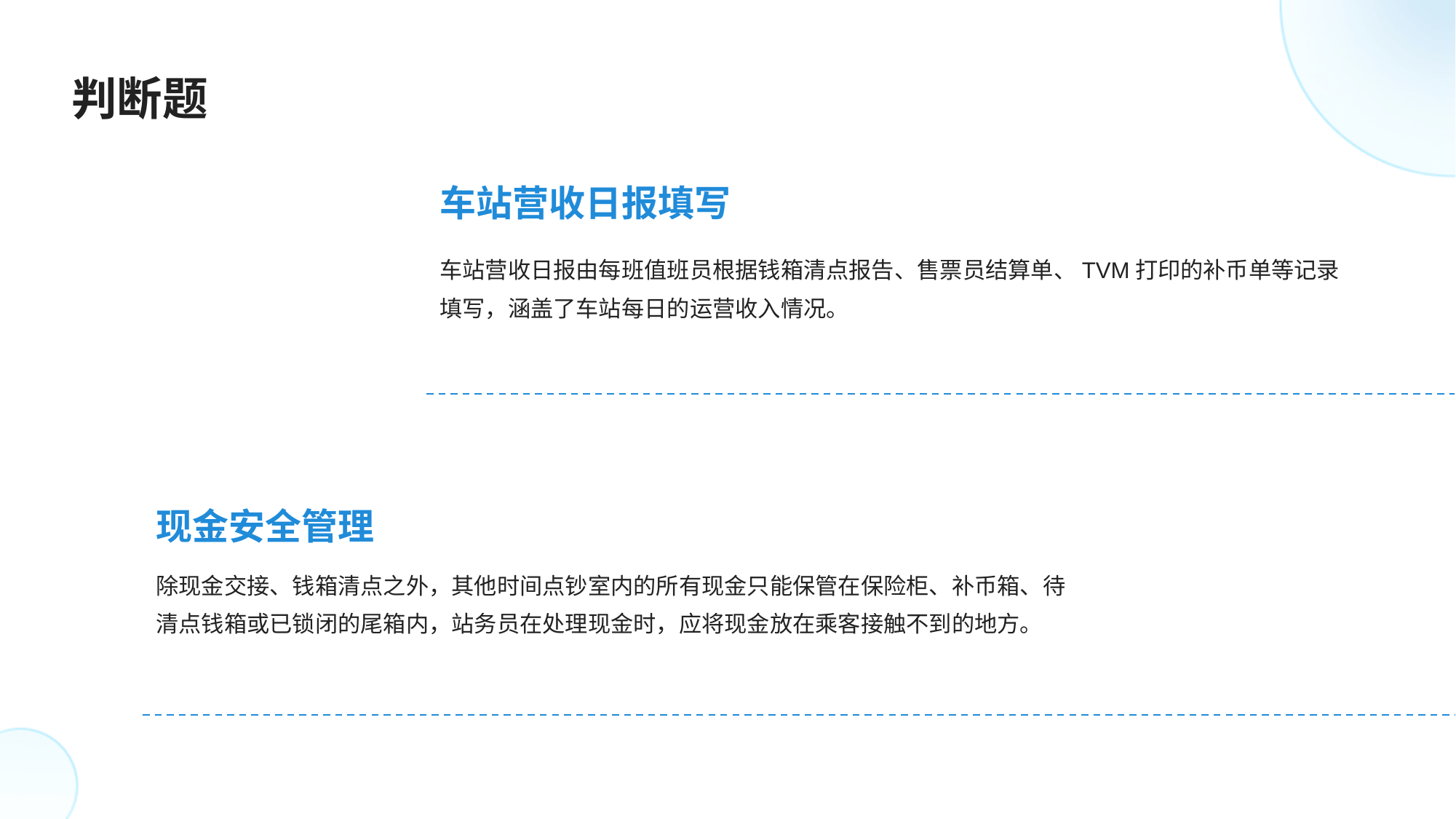

判断题
车站营收日报填写
车站营收日报由每班值班员根据钱箱清点报告、售票员结算单、TVM打印的补币单等记录填写，涵盖了车站每日的运营收入情况。
现金安全管理
除现金交接、钱箱清点之外，其他时间点钞室内的所有现金只能保管在保险柜、补币箱、待清点钱箱或已锁闭的尾箱内，站务员在处理现金时，应将现金放在乘客接触不到的地方。